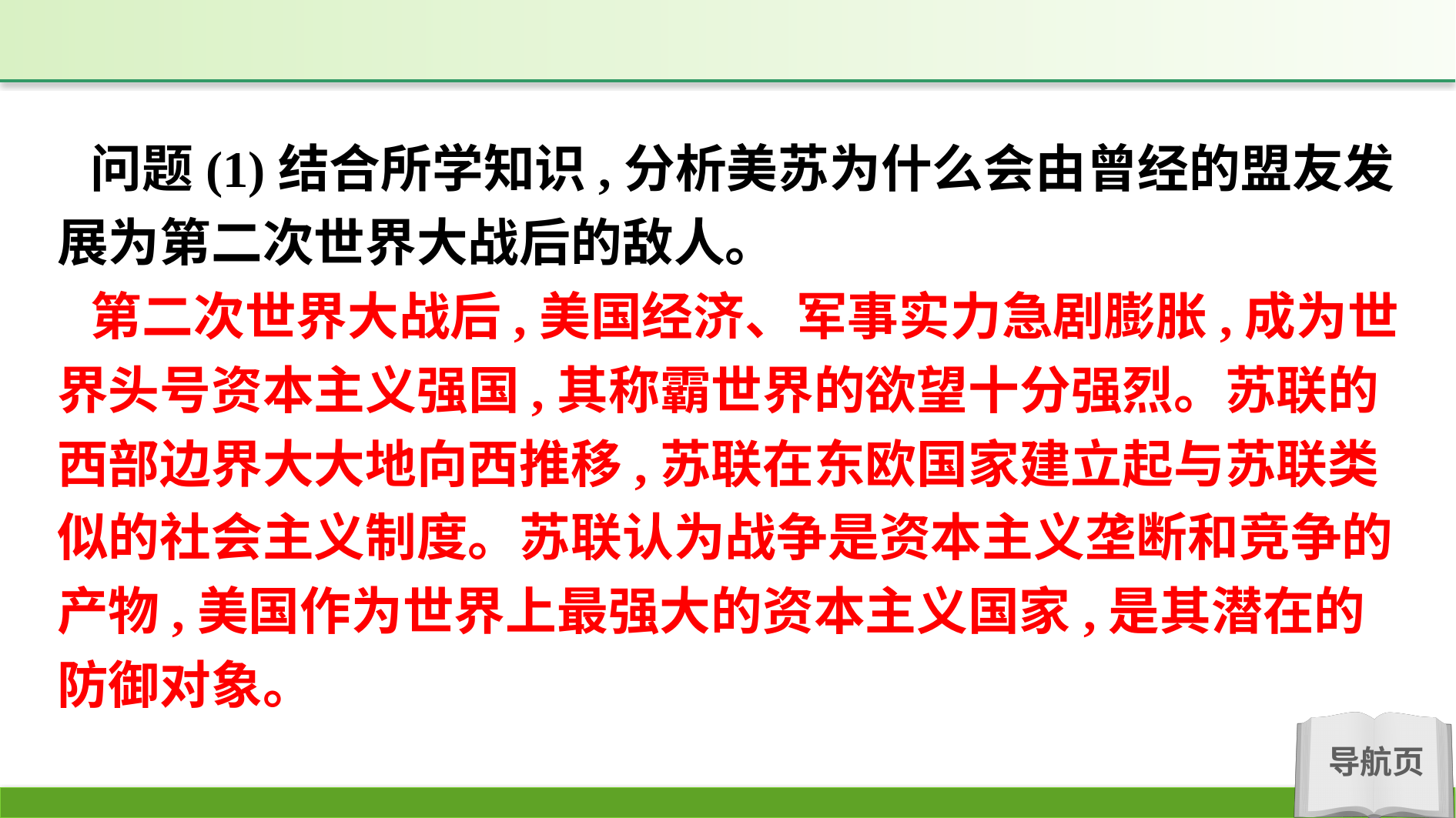

问题(1)结合所学知识,分析美苏为什么会由曾经的盟友发展为第二次世界大战后的敌人。
第二次世界大战后,美国经济、军事实力急剧膨胀,成为世界头号资本主义强国,其称霸世界的欲望十分强烈。苏联的西部边界大大地向西推移,苏联在东欧国家建立起与苏联类似的社会主义制度。苏联认为战争是资本主义垄断和竞争的产物,美国作为世界上最强大的资本主义国家,是其潜在的防御对象。